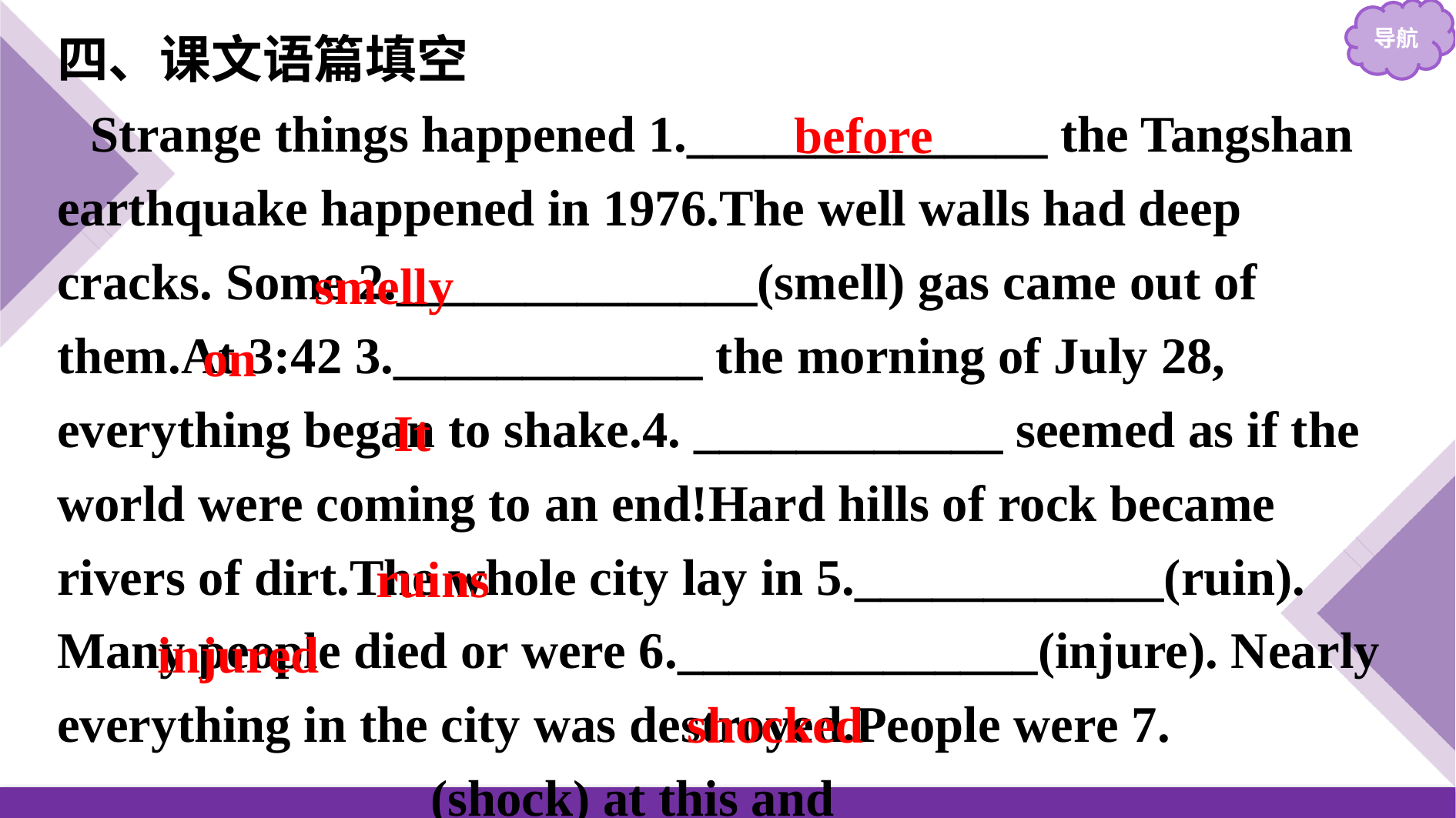

四、课文语篇填空
Strange things happened 1.______________ the Tangshan earthquake happened in 1976.The well walls had deep cracks. Some 2.______________(smell) gas came out of them.At 3:42 3.____________ the morning of July 28, everything began to shake.4. ____________ seemed as if the world were coming to an end!Hard hills of rock became rivers of dirt.The whole city lay in 5.____________(ruin). Many people died or were 6.______________(injure). Nearly everything in the city was destroyed.People were 7. ______________ (shock) at this and
before
smelly
on
It
ruins
injured
shocked